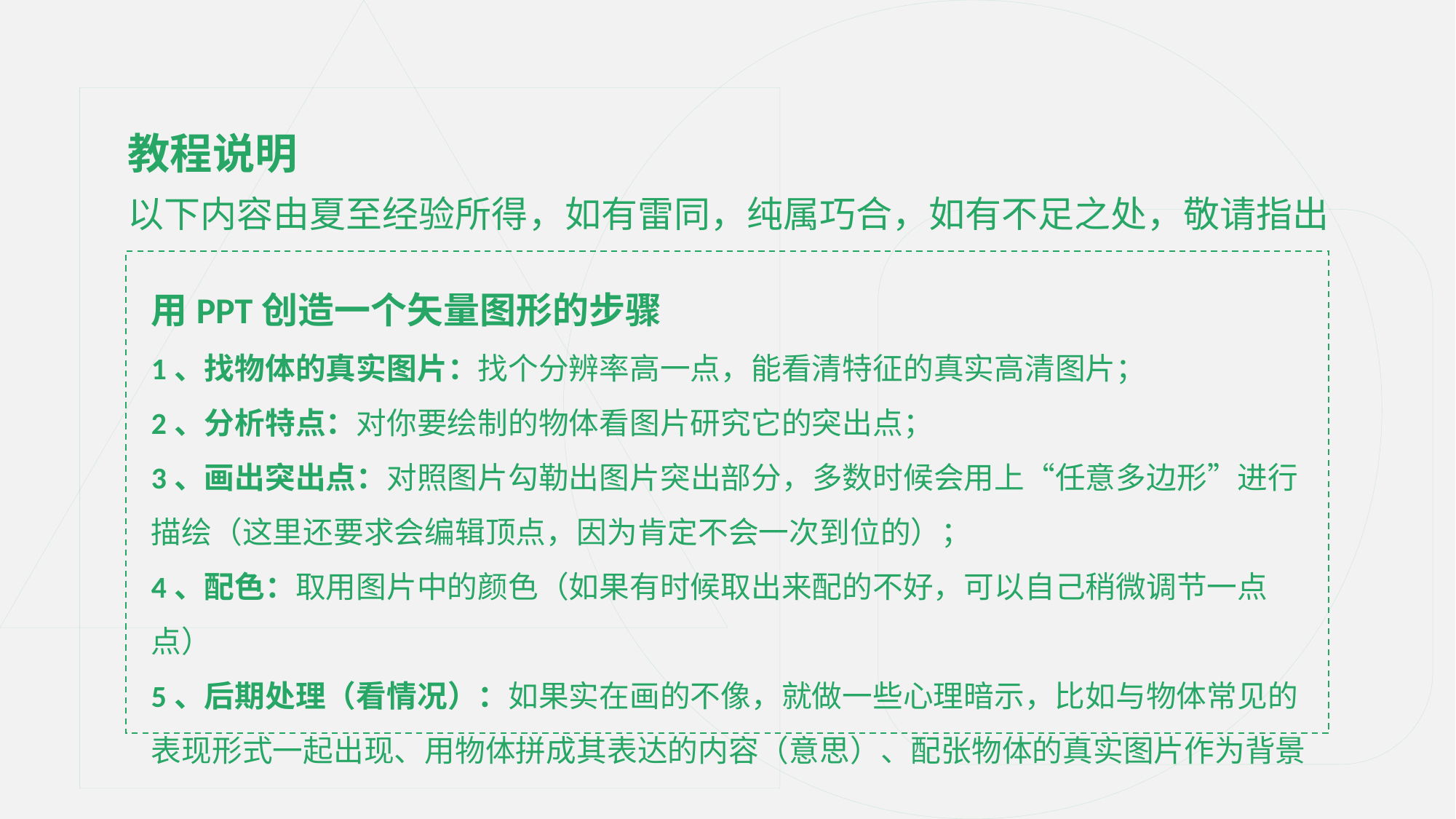

教程说明
以下内容由夏至经验所得，如有雷同，纯属巧合，如有不足之处，敬请指出

用PPT创造一个矢量图形的步骤
1、找物体的真实图片：找个分辨率高一点，能看清特征的真实高清图片；
2、分析特点：对你要绘制的物体看图片研究它的突出点；
3、画出突出点：对照图片勾勒出图片突出部分，多数时候会用上“任意多边形”进行描绘（这里还要求会编辑顶点，因为肯定不会一次到位的）；
4、配色：取用图片中的颜色（如果有时候取出来配的不好，可以自己稍微调节一点点）
5、后期处理（看情况）：如果实在画的不像，就做一些心理暗示，比如与物体常见的表现形式一起出现、用物体拼成其表达的内容（意思）、配张物体的真实图片作为背景